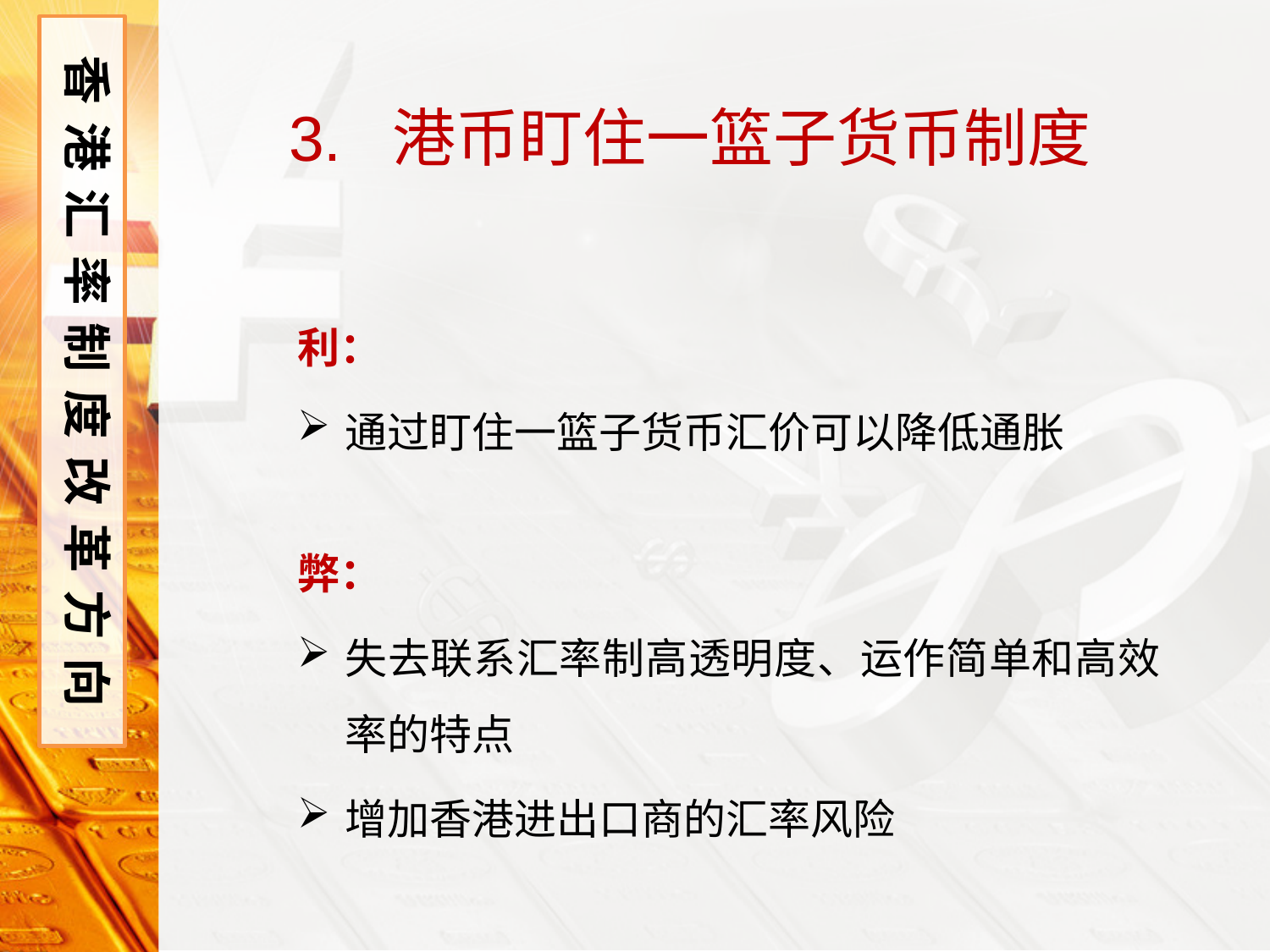

香港汇率制度改革方向
港币盯住一篮子货币制度
利：
通过盯住一篮子货币汇价可以降低通胀
弊：
失去联系汇率制高透明度、运作简单和高效率的特点
增加香港进出口商的汇率风险